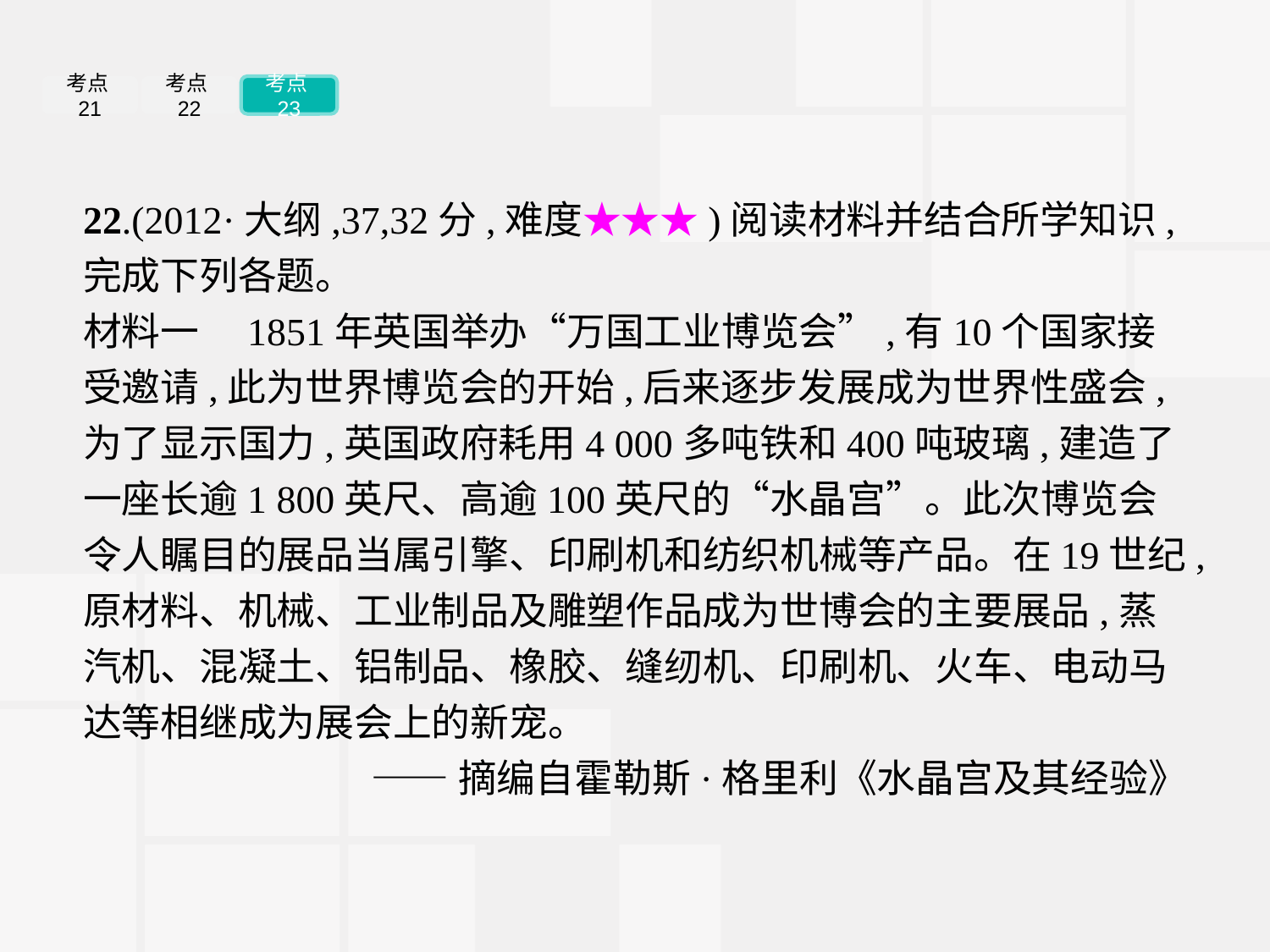

考点21
考点22
考点23
22.(2012·大纲,37,32分,难度★★★)阅读材料并结合所学知识,完成下列各题。
材料一　1851年英国举办“万国工业博览会”,有10个国家接受邀请,此为世界博览会的开始,后来逐步发展成为世界性盛会,为了显示国力,英国政府耗用4 000多吨铁和400吨玻璃,建造了一座长逾1 800英尺、高逾100英尺的“水晶宫”。此次博览会令人瞩目的展品当属引擎、印刷机和纺织机械等产品。在19世纪,原材料、机械、工业制品及雕塑作品成为世博会的主要展品,蒸汽机、混凝土、铝制品、橡胶、缝纫机、印刷机、火车、电动马达等相继成为展会上的新宠。
——摘编自霍勒斯·格里利《水晶宫及其经验》